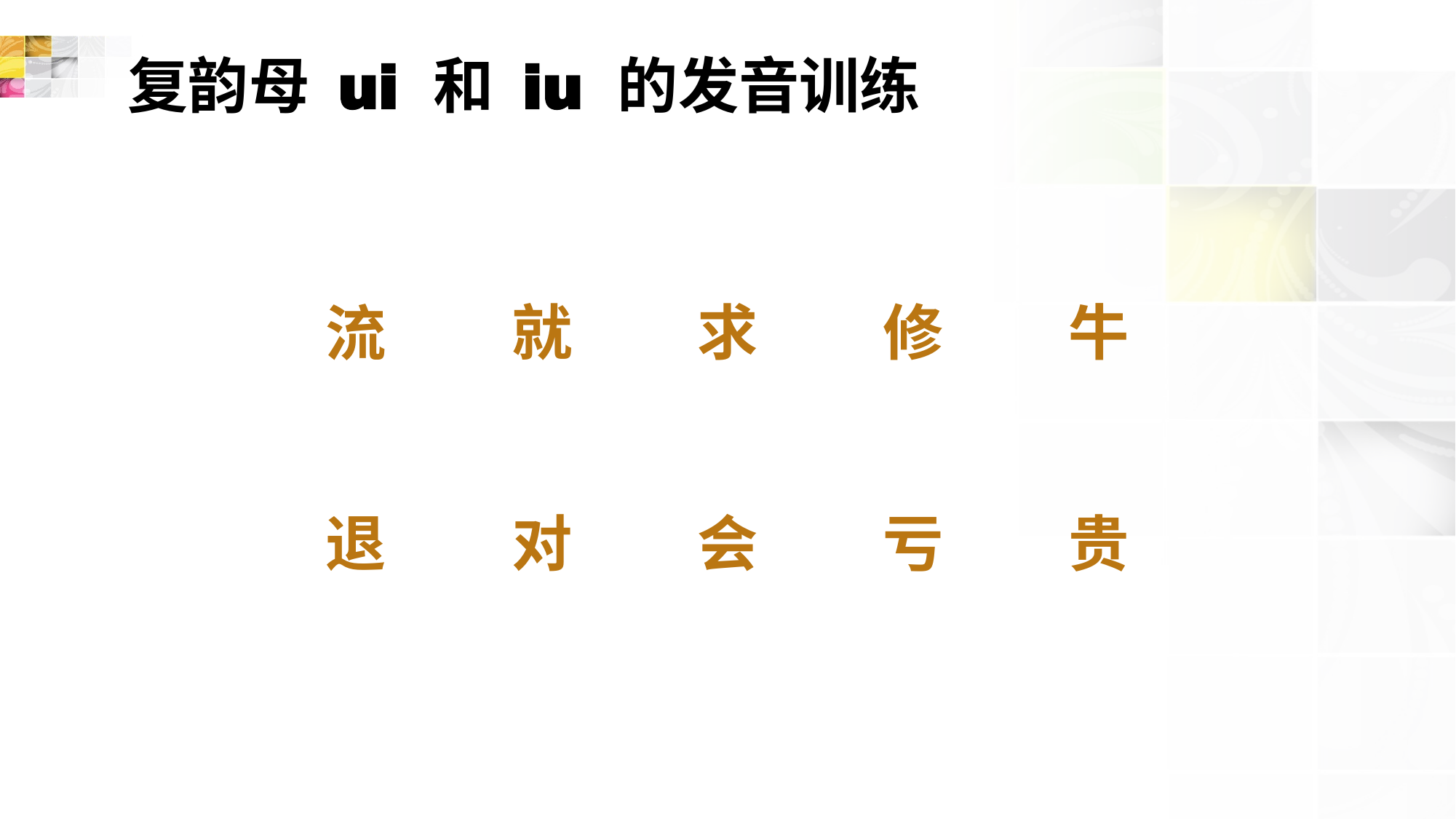

# 复韵母 ui 和 iu 的发音训练
就
求
修
牛
流
退
对
贵
会
亏